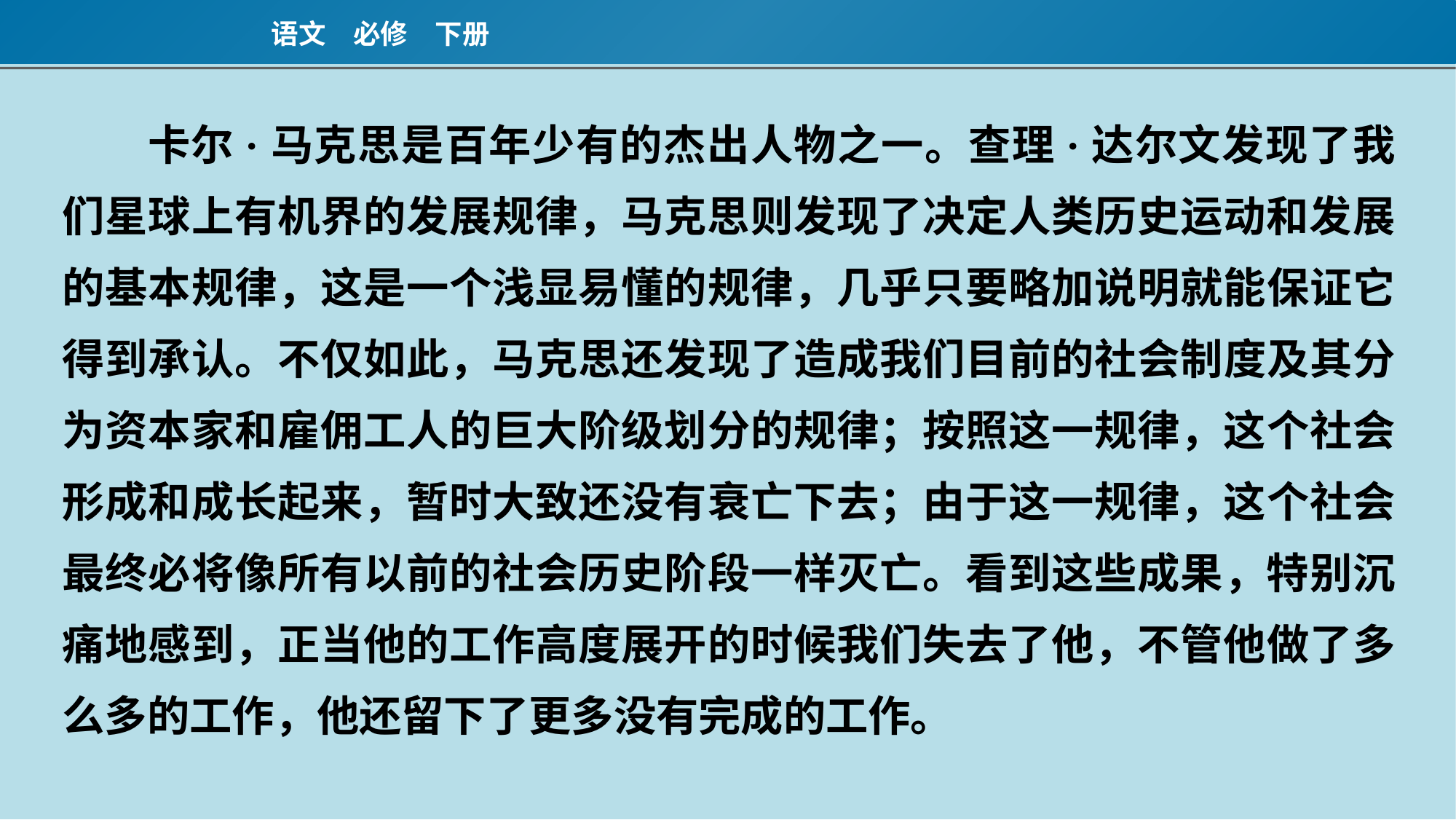

卡尔·马克思是百年少有的杰出人物之一。查理·达尔文发现了我们星球上有机界的发展规律，马克思则发现了决定人类历史运动和发展的基本规律，这是一个浅显易懂的规律，几乎只要略加说明就能保证它得到承认。不仅如此，马克思还发现了造成我们目前的社会制度及其分为资本家和雇佣工人的巨大阶级划分的规律；按照这一规律，这个社会形成和成长起来，暂时大致还没有衰亡下去；由于这一规律，这个社会最终必将像所有以前的社会历史阶段一样灭亡。看到这些成果，特别沉痛地感到，正当他的工作高度展开的时候我们失去了他，不管他做了多么多的工作，他还留下了更多没有完成的工作。